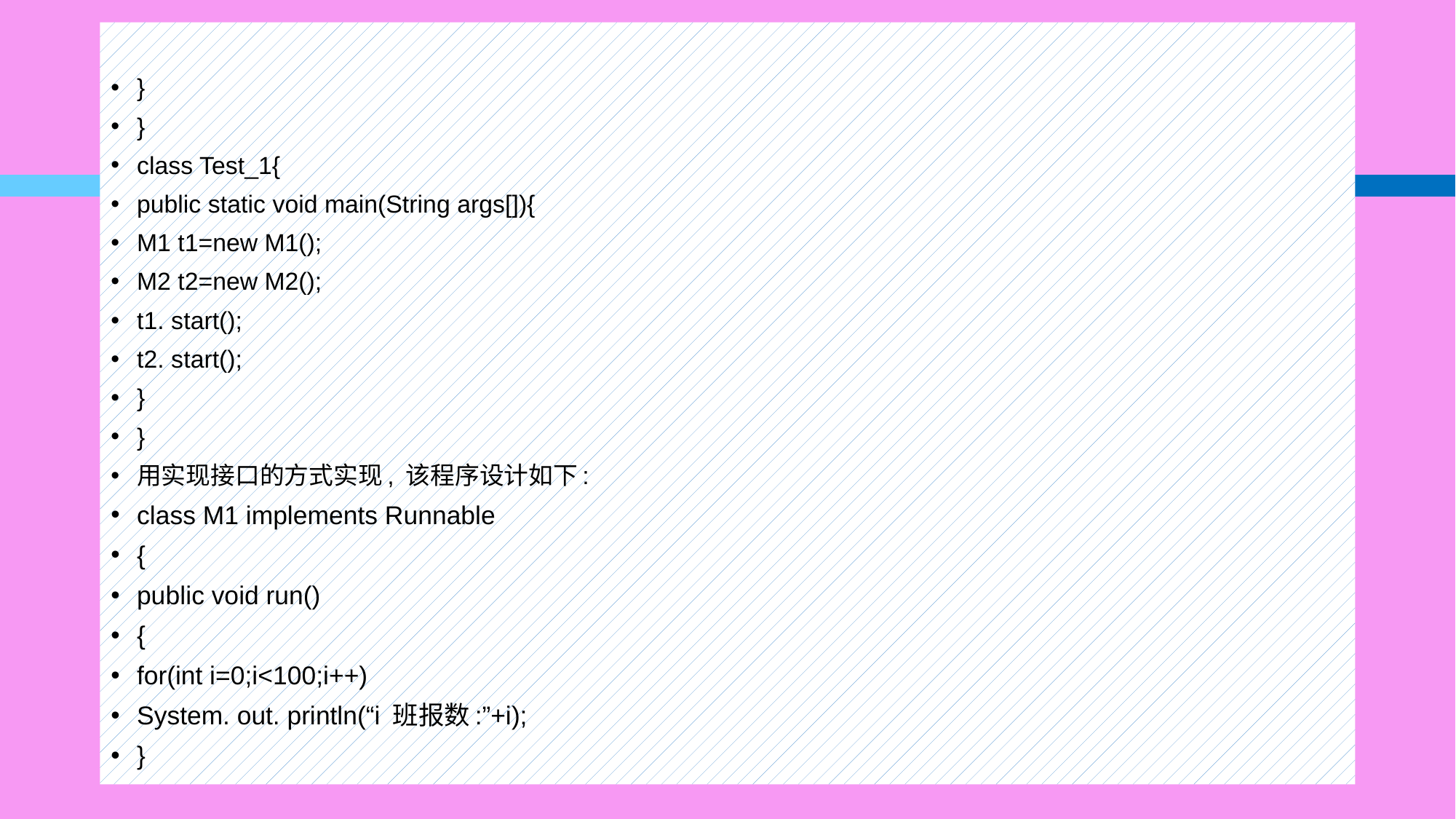

}
}
class Test_1{
public static void main(String args[]){
M1 t1=new M1();
M2 t2=new M2();
t1. start();
t2. start();
}
}
用实现接口的方式实现, 该程序设计如下:
class M1 implements Runnable
{
public void run()
{
for(int i=0;i<100;i++)
System. out. println(“i 班报数:”+i);
}
#